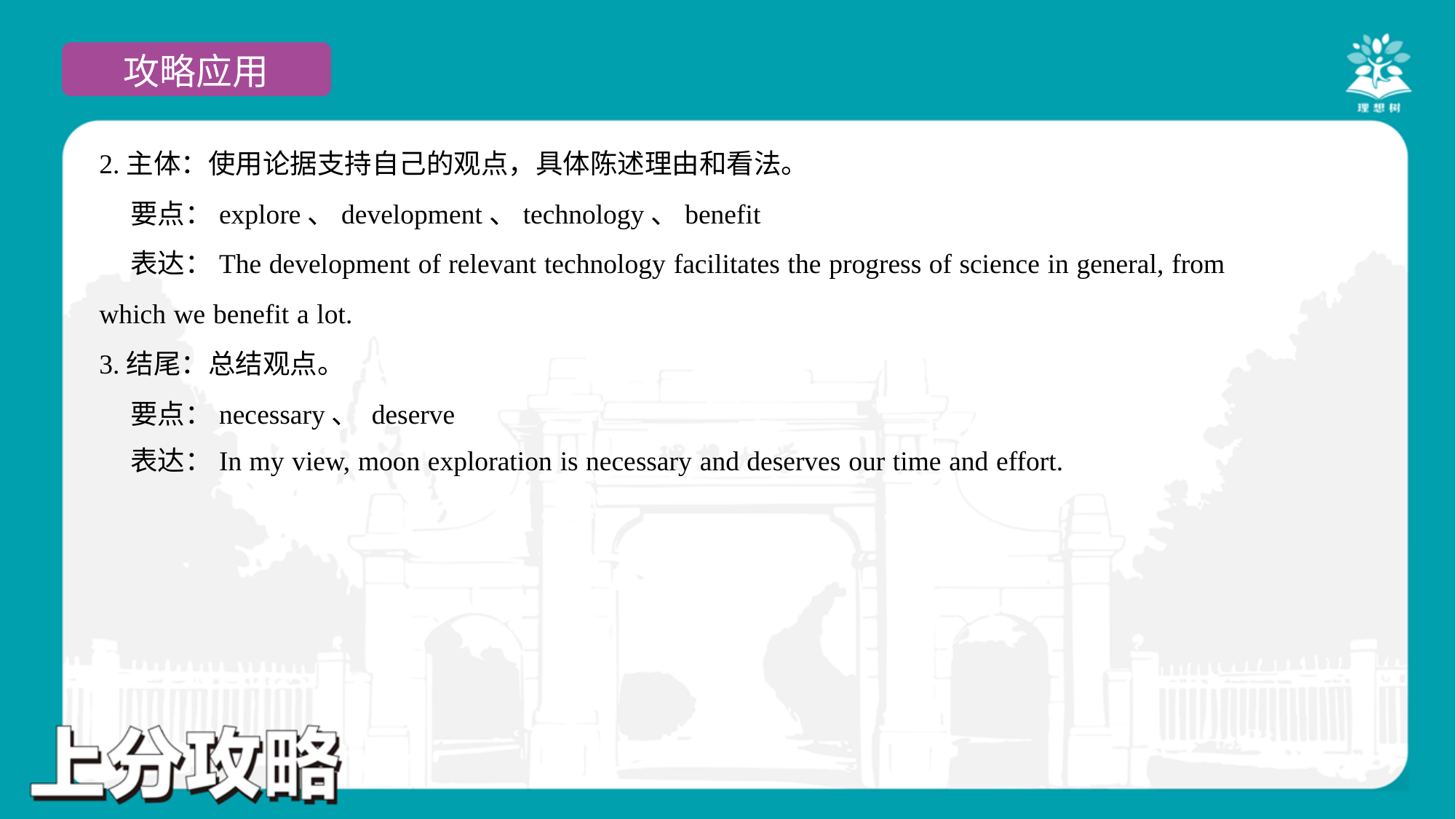

2.主体：使用论据支持自己的观点，具体陈述理由和看法。
    要点：explore、development、technology、benefit
    表达：The development of relevant technology facilitates the progress of science in general, from
which we benefit a lot.
3.结尾：总结观点。
    要点：necessary、 deserve
    表达：In my view, moon exploration is necessary and deserves our time and effort.